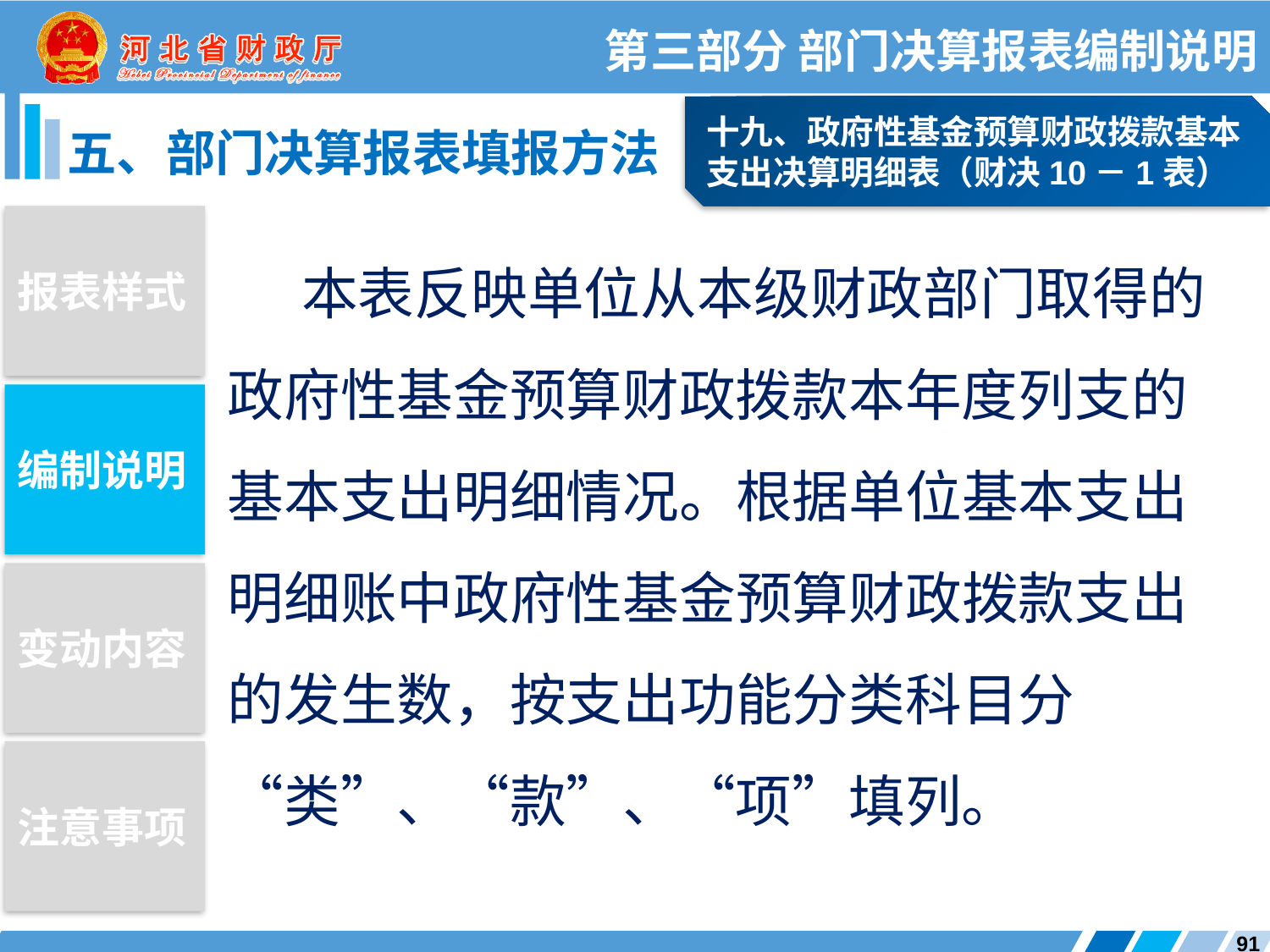

第三部分 部门决算报表编制说明
十九、政府性基金预算财政拨款基本支出决算明细表（财决10－1表）
五、部门决算报表填报方法
报表样式
本表反映单位从本级财政部门取得的政府性基金预算财政拨款本年度列支的基本支出明细情况。根据单位基本支出明细账中政府性基金预算财政拨款支出的发生数，按支出功能分类科目分“类”、“款”、“项”填列。
编制说明
变动内容
注意事项
91